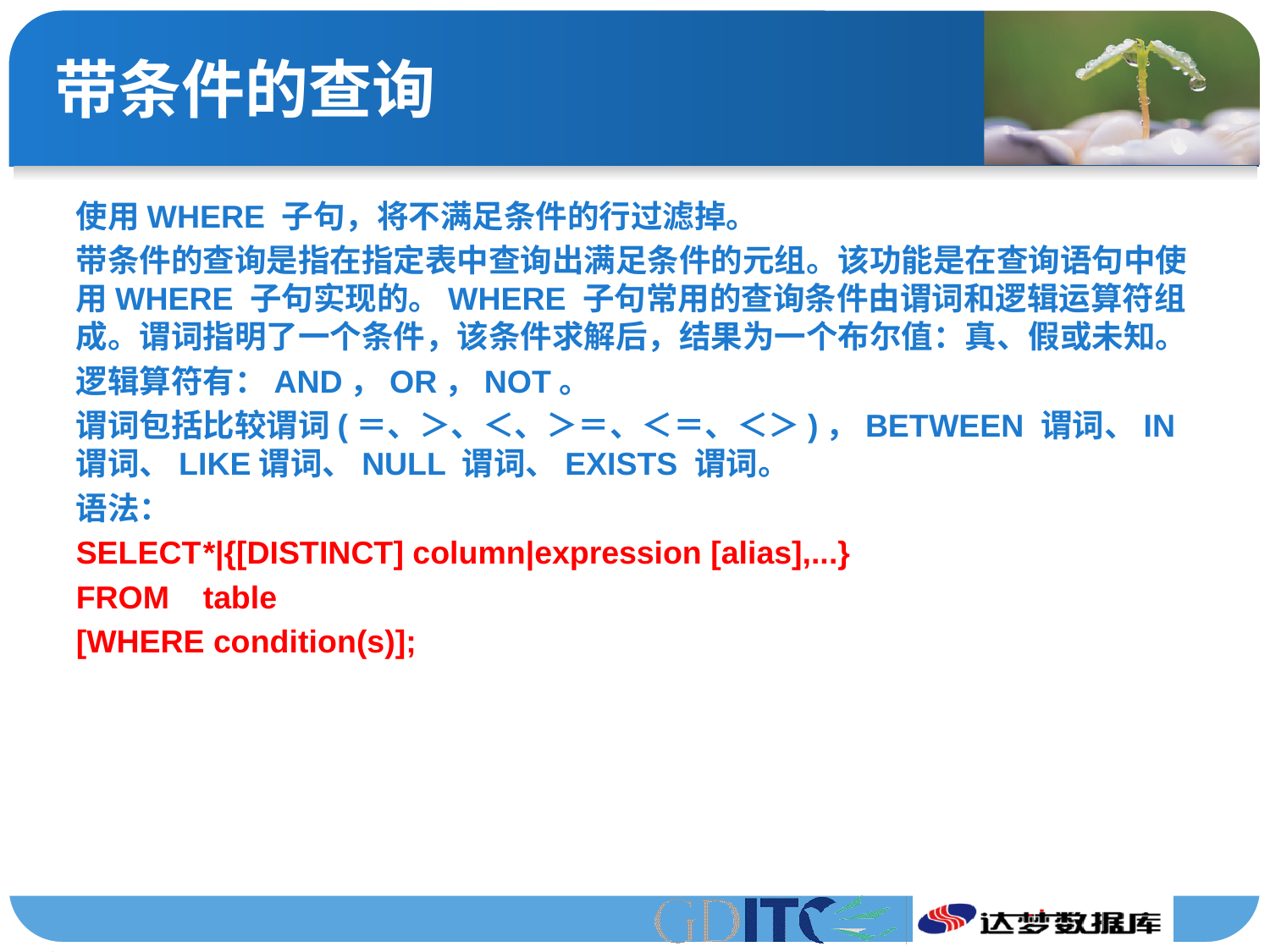

# 带条件的查询
使用WHERE 子句，将不满足条件的行过滤掉。
带条件的查询是指在指定表中查询出满足条件的元组。该功能是在查询语句中使用WHERE 子句实现的。WHERE 子句常用的查询条件由谓词和逻辑运算符组成。谓词指明了一个条件，该条件求解后，结果为一个布尔值：真、假或未知。
逻辑算符有：AND，OR，NOT。
谓词包括比较谓词(＝、＞、＜、＞＝、＜＝、＜＞)，BETWEEN 谓词、IN 谓词、LIKE谓词、NULL 谓词、EXISTS 谓词。
语法：
SELECT	*|{[DISTINCT] column|expression [alias],...}
FROM	table
[WHERE condition(s)];